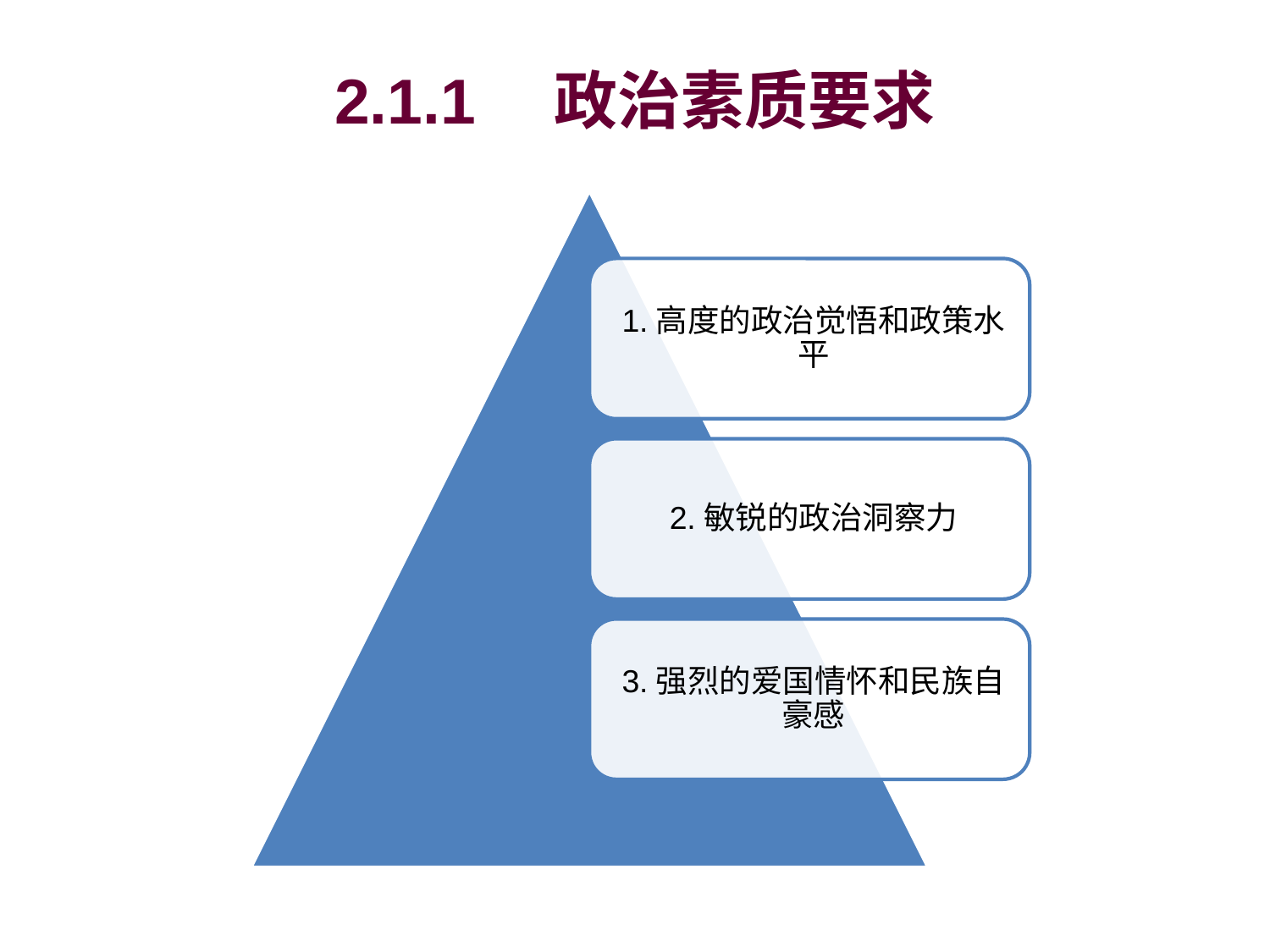

# 2.1.1　政治素质要求
1.高度的政治觉悟和政策水平
2.敏锐的政治洞察力
3.强烈的爱国情怀和民族自豪感